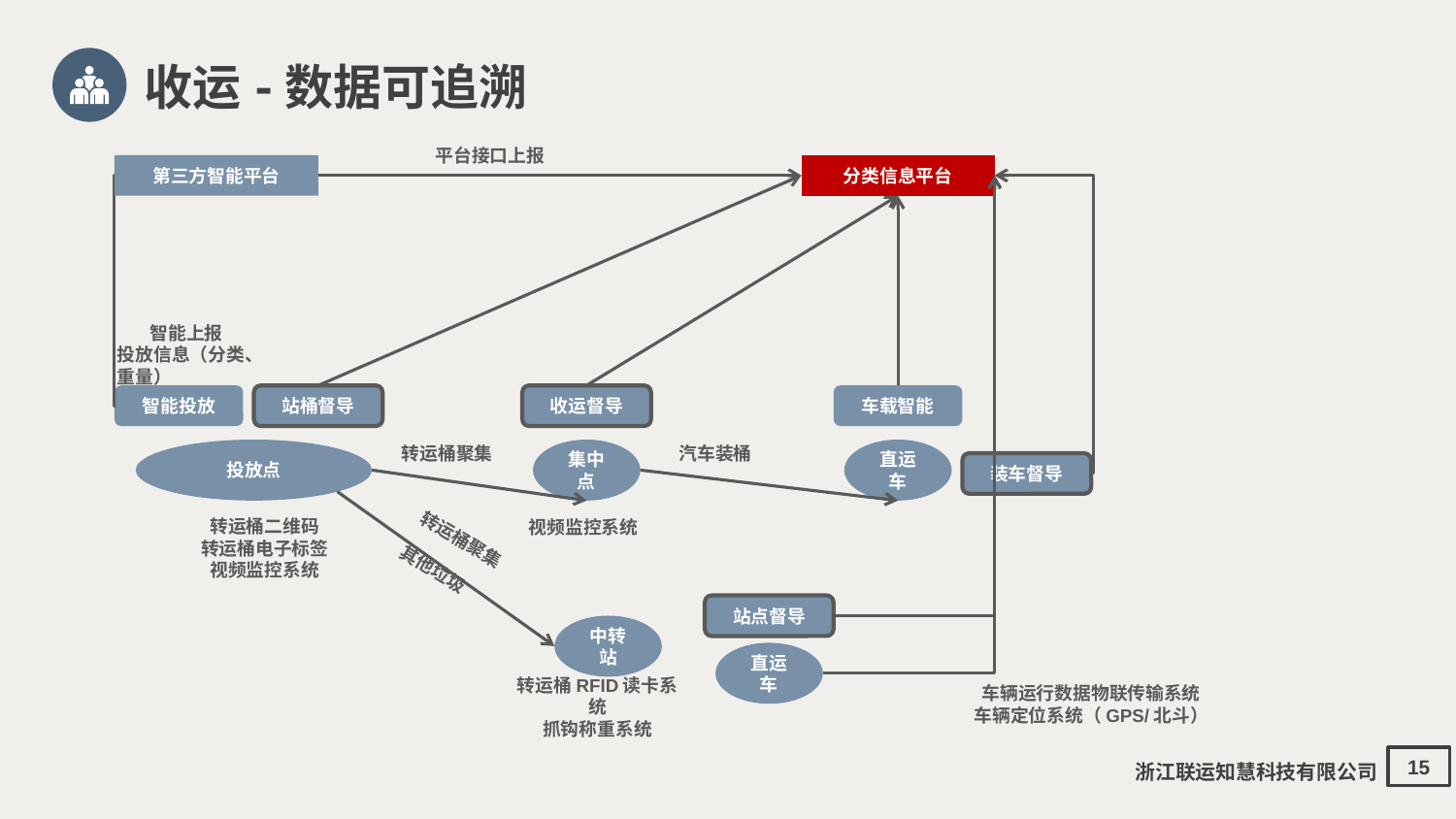

收运-数据可追溯
平台接口上报
第三方智能平台
分类信息平台
智能上报
投放信息（分类、重量）

智能投放
站桶督导
收运督导
车载智能
转运桶聚集
汽车装桶
投放点
集中点
直运车
装车督导
视频监控系统
转运桶聚集
转运桶二维码
转运桶电子标签
视频监控系统
其他垃圾
站点督导
中转站
直运车
车辆运行数据物联传输系统
车辆定位系统（GPS/北斗）
转运桶RFID读卡系统
抓钩称重系统
浙江联运知慧科技有限公司
15